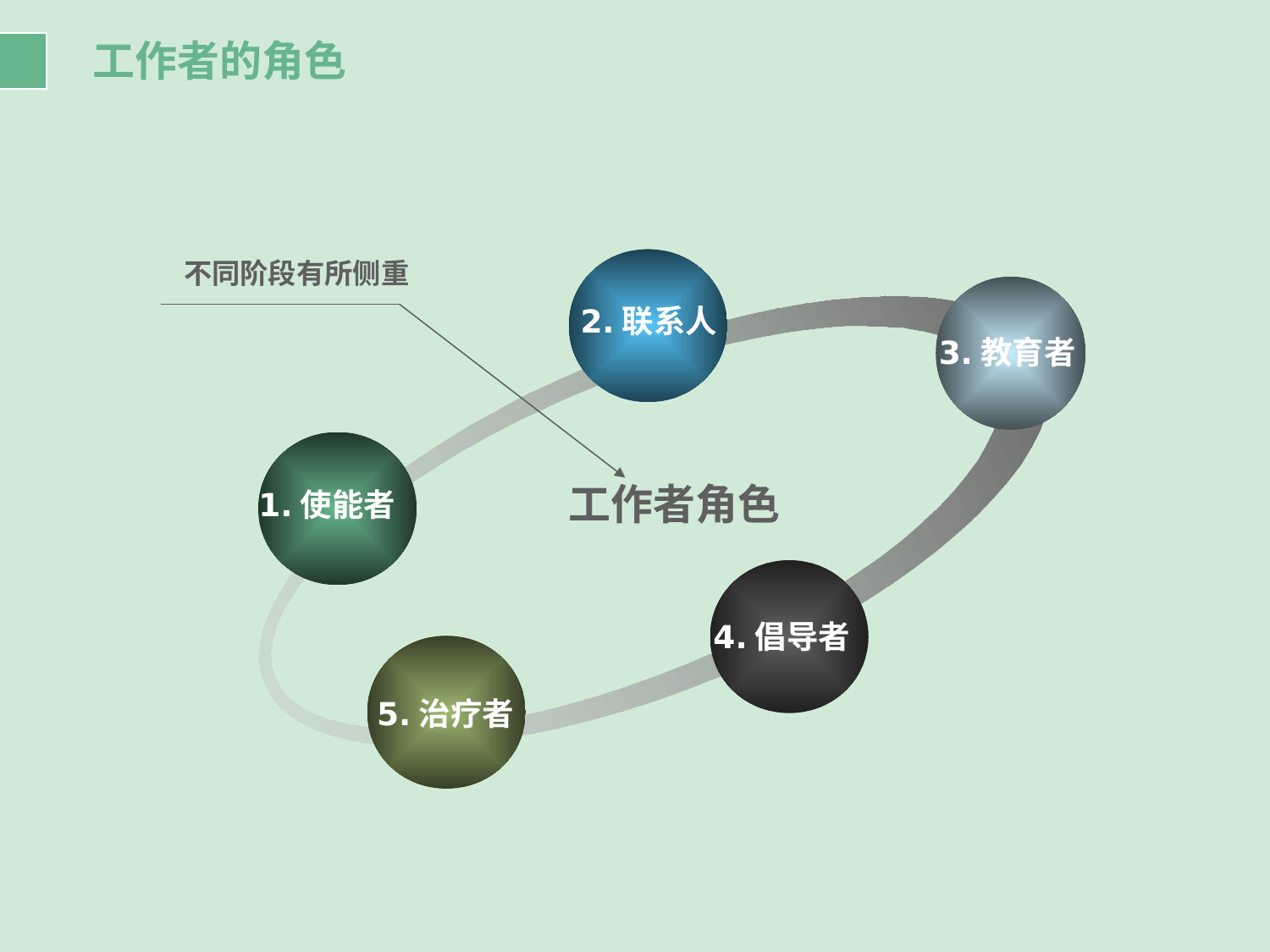

工作者的角色

不同阶段有所侧重

2.联系人

3.教育者

工作者角色
1.使能者

4.倡导者

5.治疗者